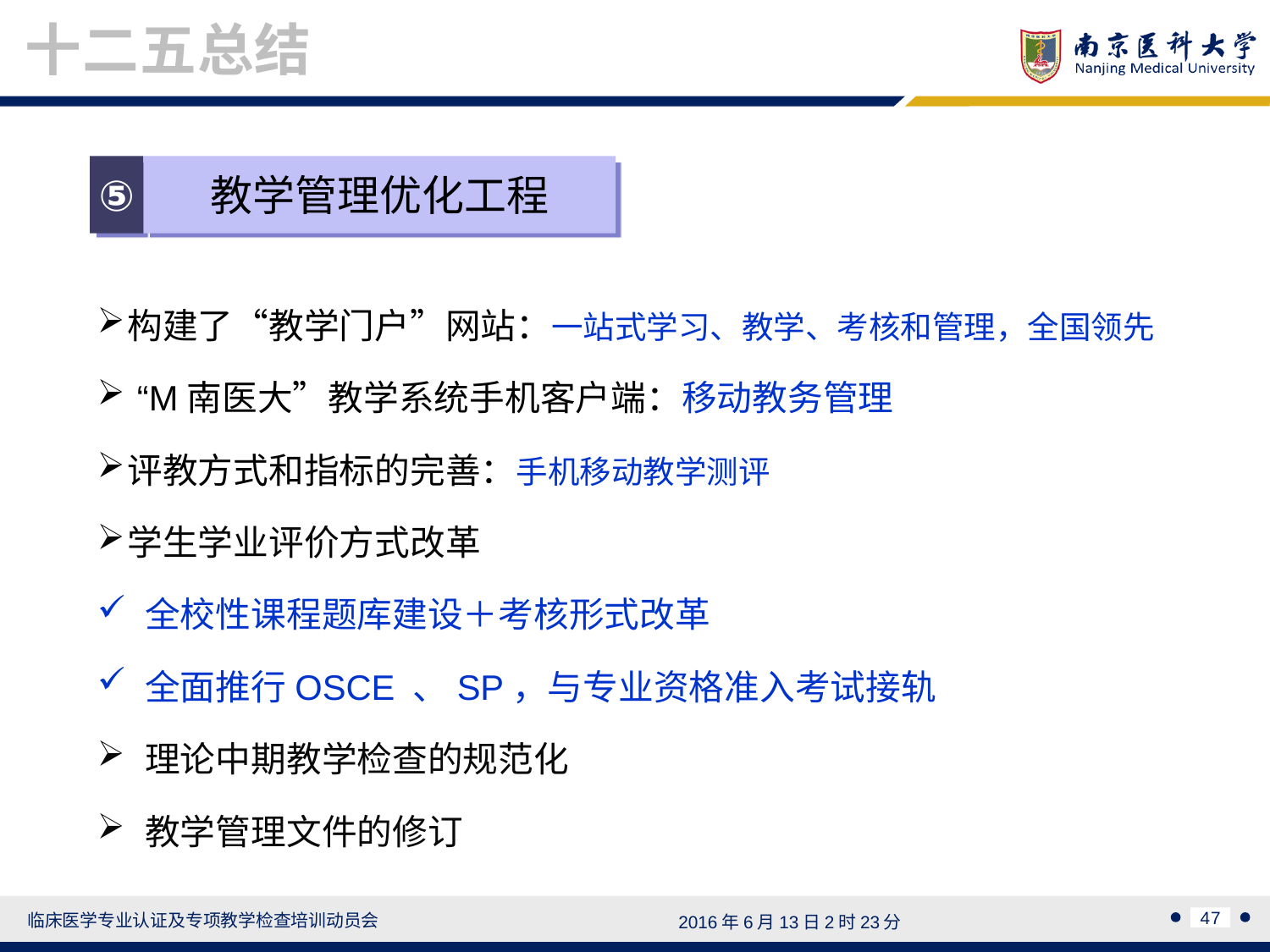

十二五总结
⑤
教学管理优化工程
构建了“教学门户”网站：一站式学习、教学、考核和管理，全国领先
 “M南医大”教学系统手机客户端：移动教务管理
评教方式和指标的完善：手机移动教学测评
学生学业评价方式改革
全校性课程题库建设＋考核形式改革
全面推行OSCE 、SP，与专业资格准入考试接轨
理论中期教学检查的规范化
教学管理文件的修订